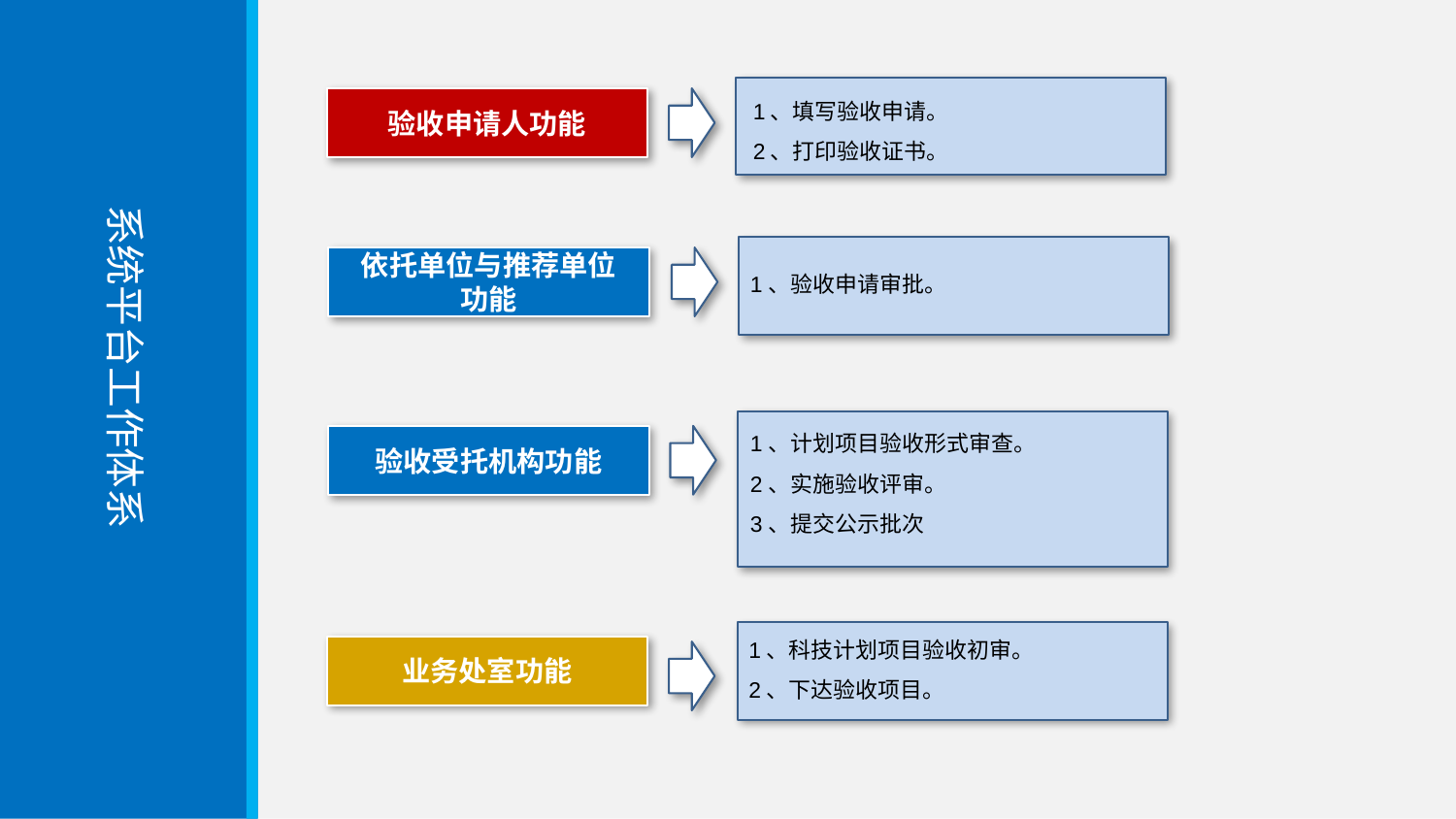

1、填写验收申请。
2、打印验收证书。

验收申请人功能

系统平台工作体系

依托单位与推荐单位
功能

1、验收申请审批。
1、计划项目验收形式审查。
2、实施验收评审。
3、提交公示批次

验收受托机构功能

1、科技计划项目验收初审。
2、下达验收项目。

业务处室功能